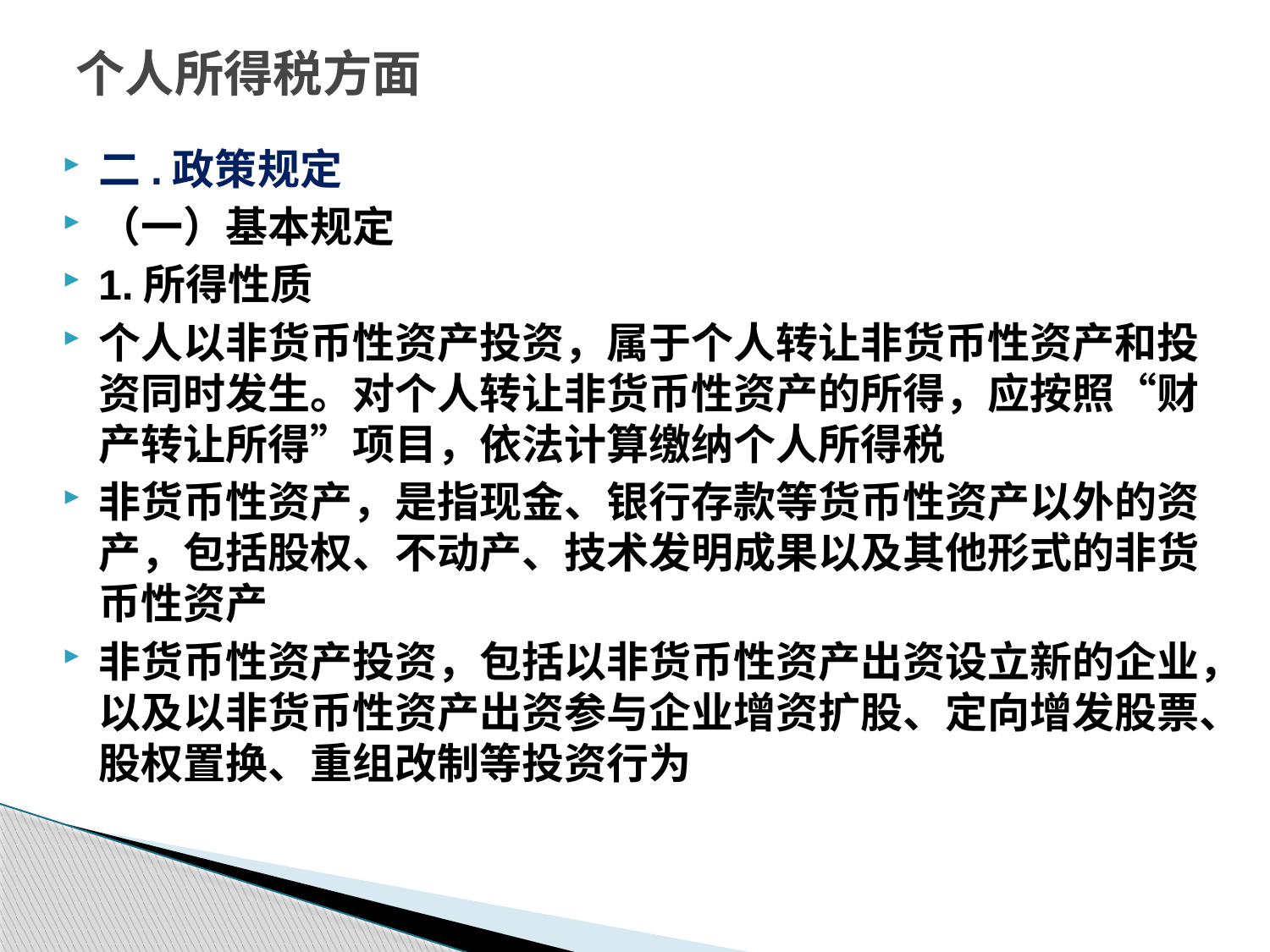

# 个人所得税方面
二.政策规定
（一）基本规定
1.所得性质
个人以非货币性资产投资，属于个人转让非货币性资产和投资同时发生。对个人转让非货币性资产的所得，应按照“财产转让所得”项目，依法计算缴纳个人所得税
非货币性资产，是指现金、银行存款等货币性资产以外的资产，包括股权、不动产、技术发明成果以及其他形式的非货币性资产
非货币性资产投资，包括以非货币性资产出资设立新的企业，以及以非货币性资产出资参与企业增资扩股、定向增发股票、股权置换、重组改制等投资行为